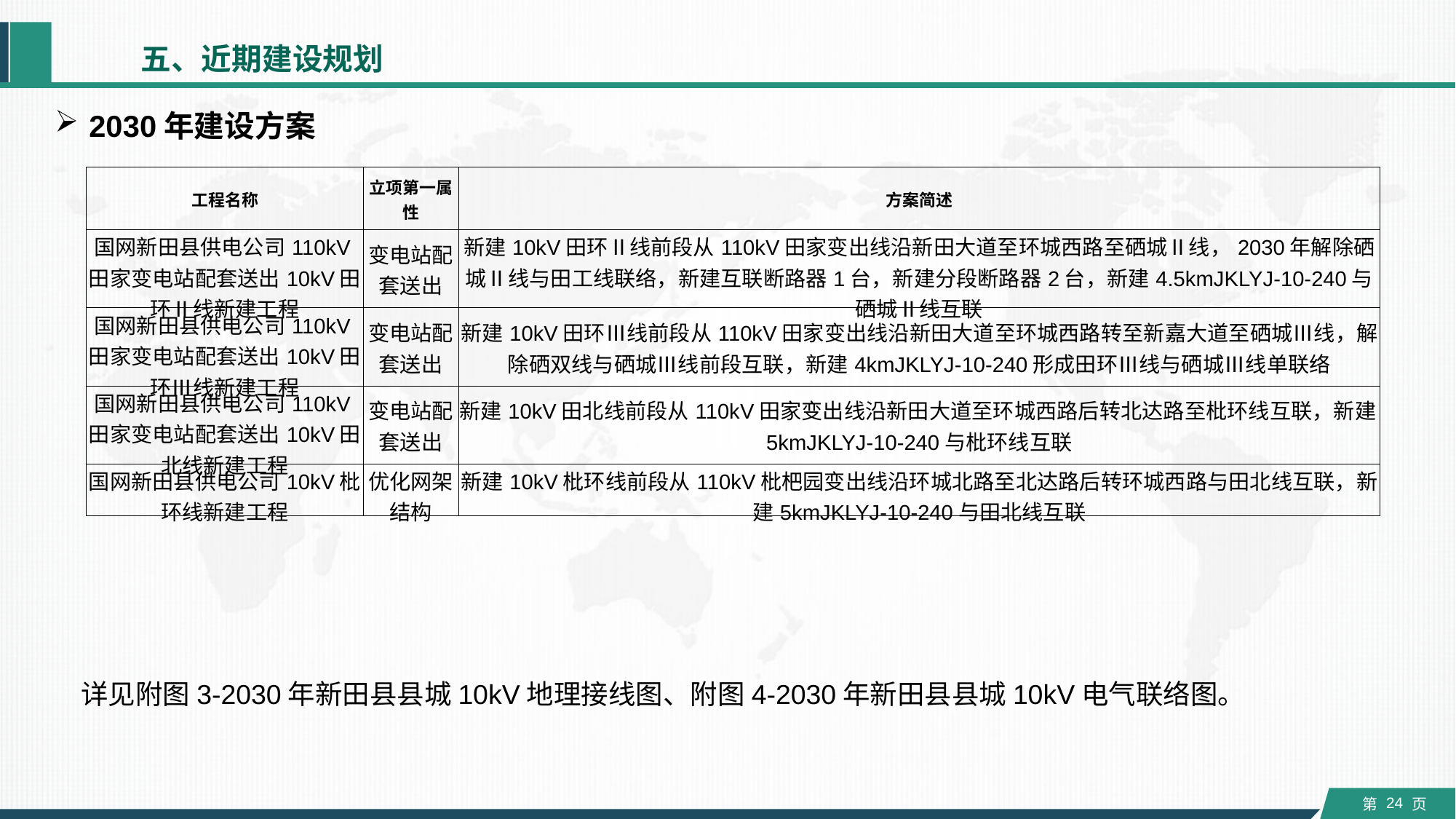

五、近期建设规划
2030年建设方案
| 工程名称 | 立项第一属性 | 方案简述 |
| --- | --- | --- |
| 国网新田县供电公司110kV田家变电站配套送出10kV田环Ⅱ线新建工程 | 变电站配套送出 | 新建10kV田环Ⅱ线前段从110kV田家变出线沿新田大道至环城西路至硒城Ⅱ线，2030年解除硒城Ⅱ线与田工线联络，新建互联断路器1台，新建分段断路器2台，新建4.5kmJKLYJ-10-240与硒城Ⅱ线互联 |
| 国网新田县供电公司110kV田家变电站配套送出10kV田环Ⅲ线新建工程 | 变电站配套送出 | 新建10kV田环Ⅲ线前段从110kV田家变出线沿新田大道至环城西路转至新嘉大道至硒城Ⅲ线，解除硒双线与硒城Ⅲ线前段互联，新建4kmJKLYJ-10-240形成田环Ⅲ线与硒城Ⅲ线单联络 |
| 国网新田县供电公司110kV田家变电站配套送出10kV田北线新建工程 | 变电站配套送出 | 新建10kV田北线前段从110kV田家变出线沿新田大道至环城西路后转北达路至枇环线互联，新建5kmJKLYJ-10-240与枇环线互联 |
| 国网新田县供电公司10kV枇环线新建工程 | 优化网架结构 | 新建10kV枇环线前段从110kV枇杷园变出线沿环城北路至北达路后转环城西路与田北线互联，新建5kmJKLYJ-10-240与田北线互联 |
详见附图3-2030年新田县县城10kV地理接线图、附图4-2030年新田县县城10kV电气联络图。